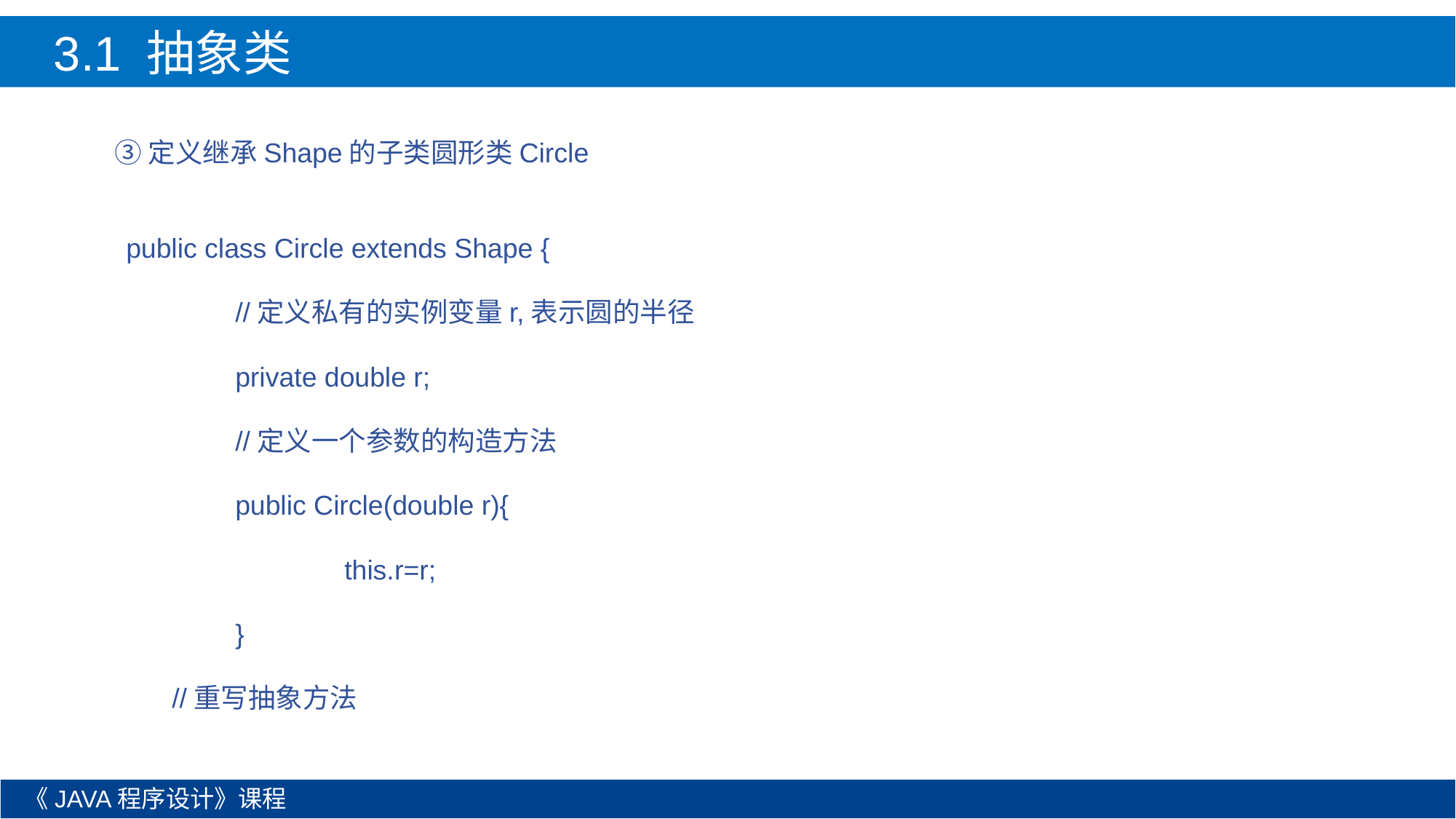

3.1 抽象类
③定义继承Shape的子类圆形类Circle
public class Circle extends Shape {
	//定义私有的实例变量r,表示圆的半径
	private double r;
	//定义一个参数的构造方法
	public Circle(double r){
		this.r=r;
	}
      //重写抽象方法
《JAVA程序设计》课程